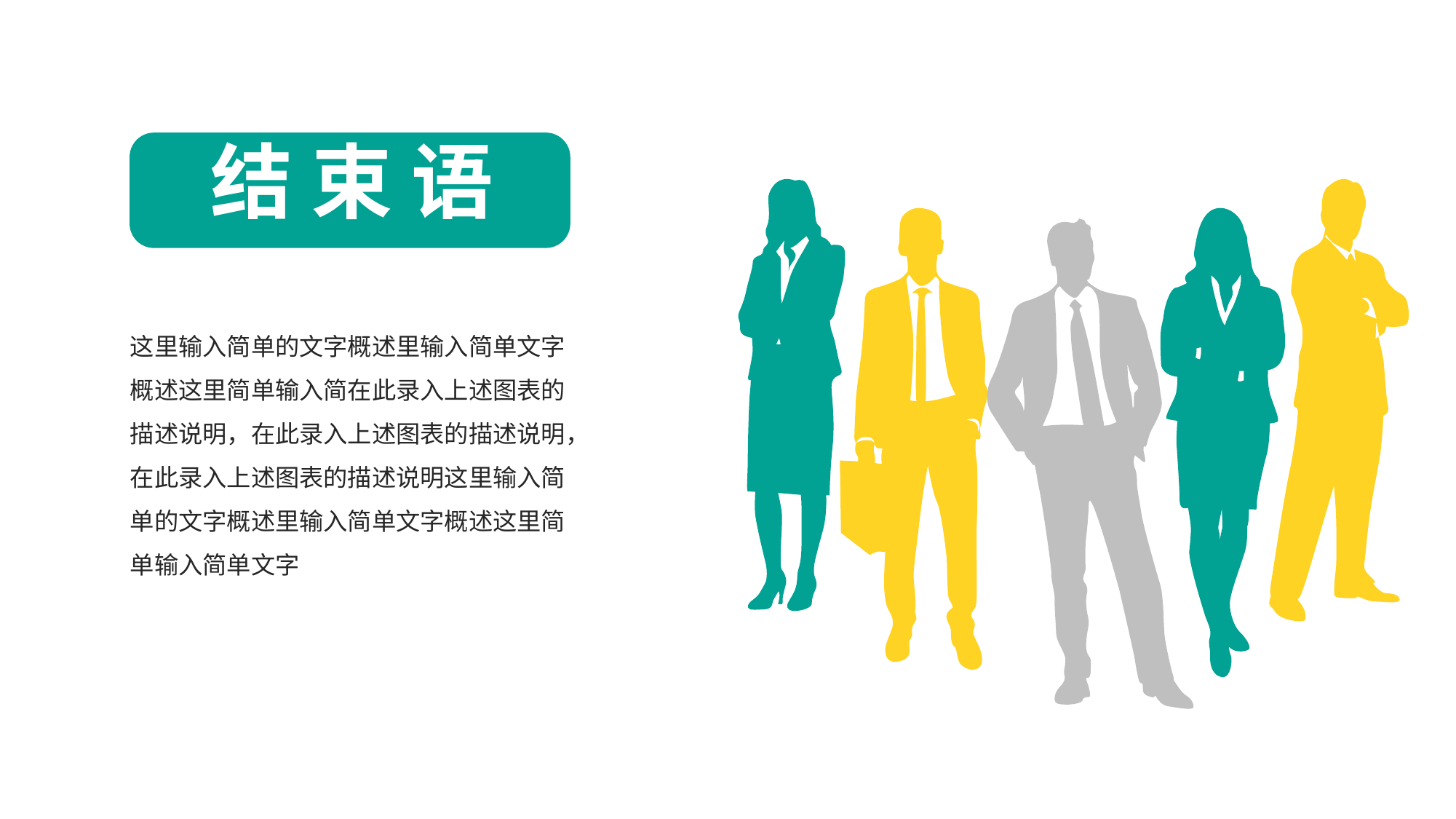

结 束 语

这里输入简单的文字概述里输入简单文字概述这里简单输入简在此录入上述图表的描述说明，在此录入上述图表的描述说明，在此录入上述图表的描述说明这里输入简单的文字概述里输入简单文字概述这里简单输入简单文字